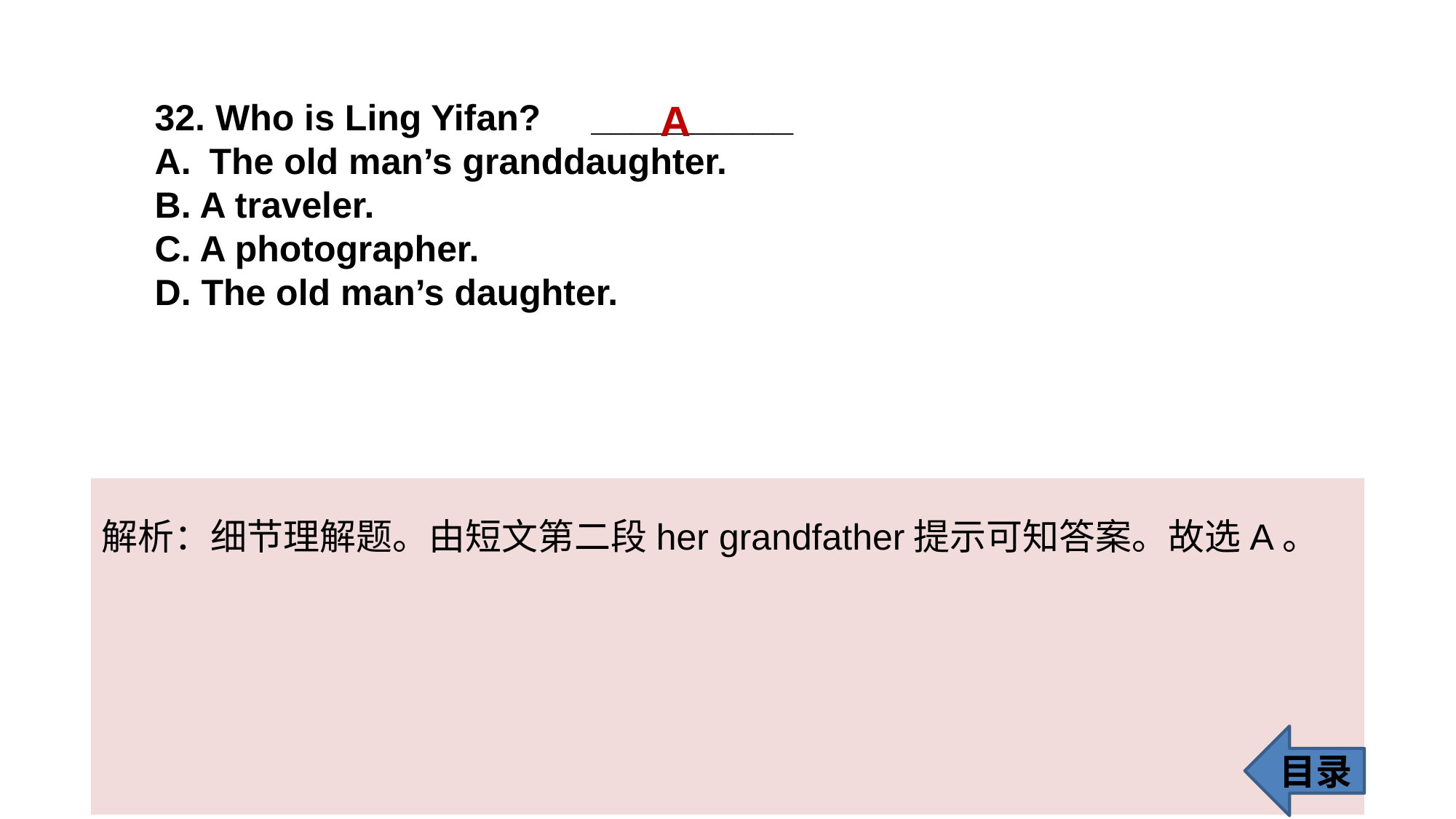

32. Who is Ling Yifan?   	__________
The old man’s granddaughter.
B. A traveler.
C. A photographer.
D. The old man’s daughter.
A

解析：细节理解题。由短文第二段her grandfather提示可知答案。故选A。
目录
33